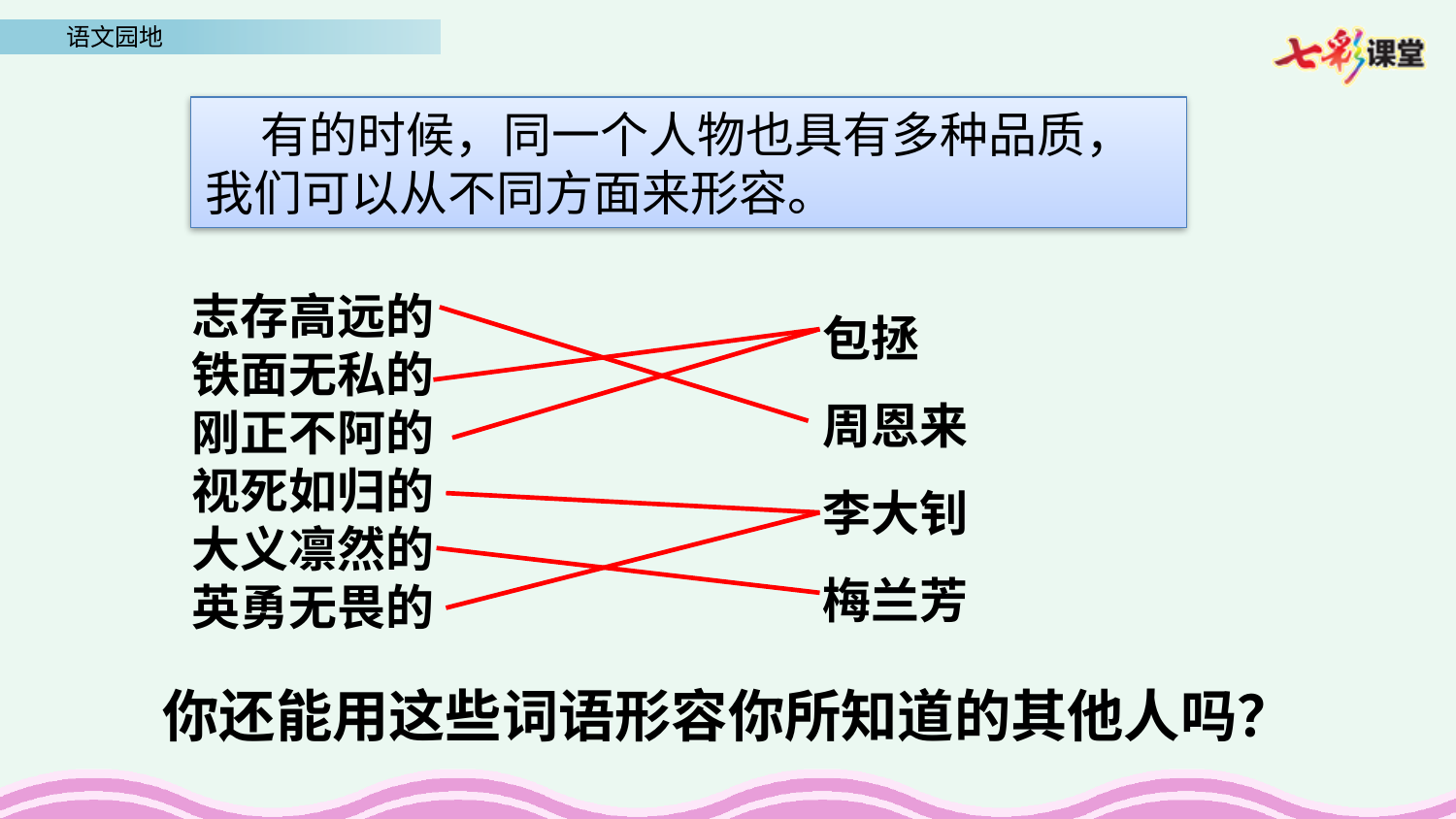

有的时候，同一个人物也具有多种品质，我们可以从不同方面来形容。
包拯
周恩来
李大钊
梅兰芳
志存高远的
铁面无私的
刚正不阿的
视死如归的
大义凛然的
英勇无畏的
你还能用这些词语形容你所知道的其他人吗？